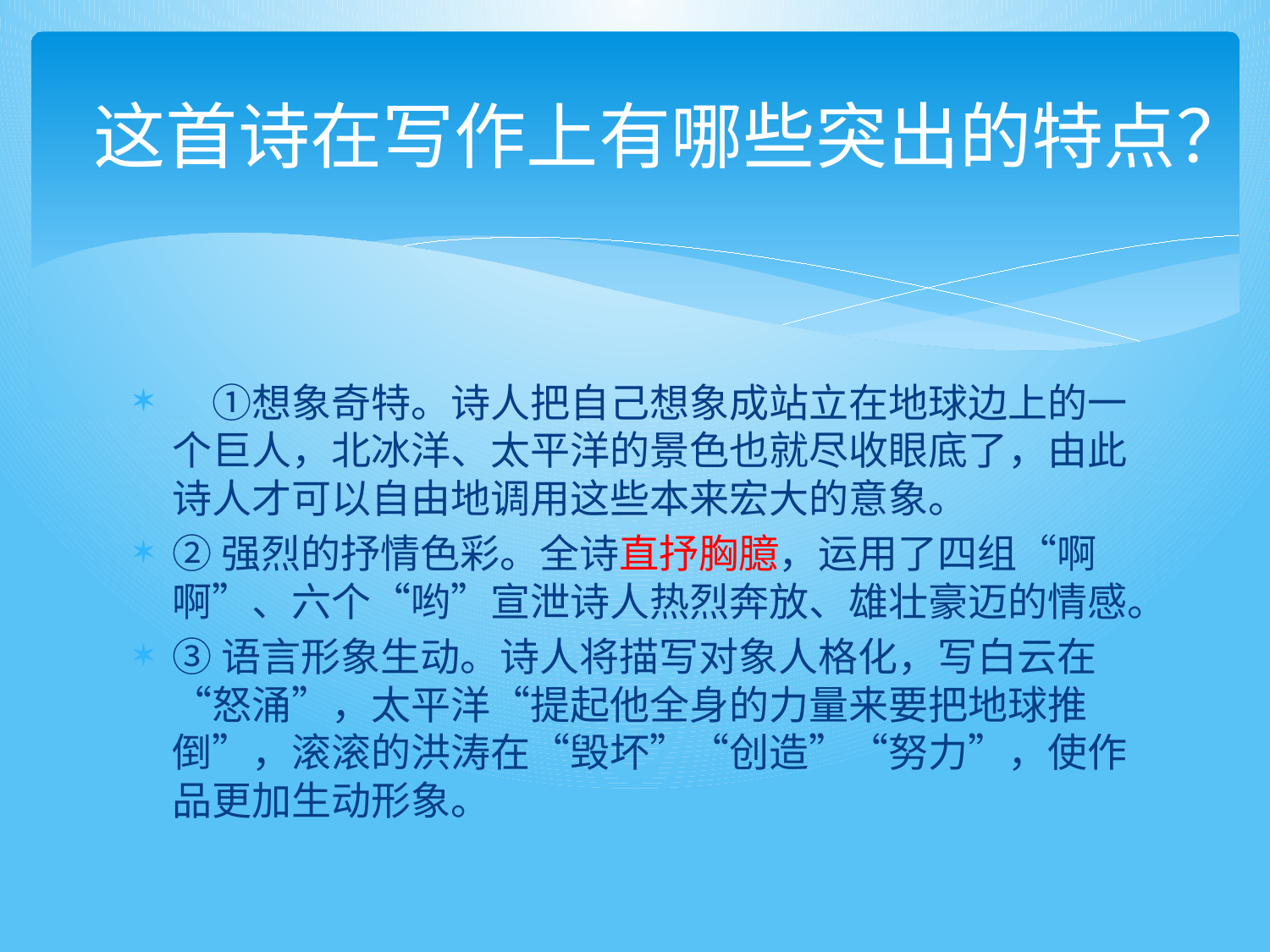

# 这首诗在写作上有哪些突出的特点？
　①想象奇特。诗人把自己想象成站立在地球边上的一个巨人，北冰洋、太平洋的景色也就尽收眼底了，由此诗人才可以自由地调用这些本来宏大的意象。
②强烈的抒情色彩。全诗直抒胸臆，运用了四组“啊啊”、六个“哟”宣泄诗人热烈奔放、雄壮豪迈的情感。
③语言形象生动。诗人将描写对象人格化，写白云在“怒涌”，太平洋“提起他全身的力量来要把地球推倒”，滚滚的洪涛在“毁坏”“创造”“努力”，使作品更加生动形象。